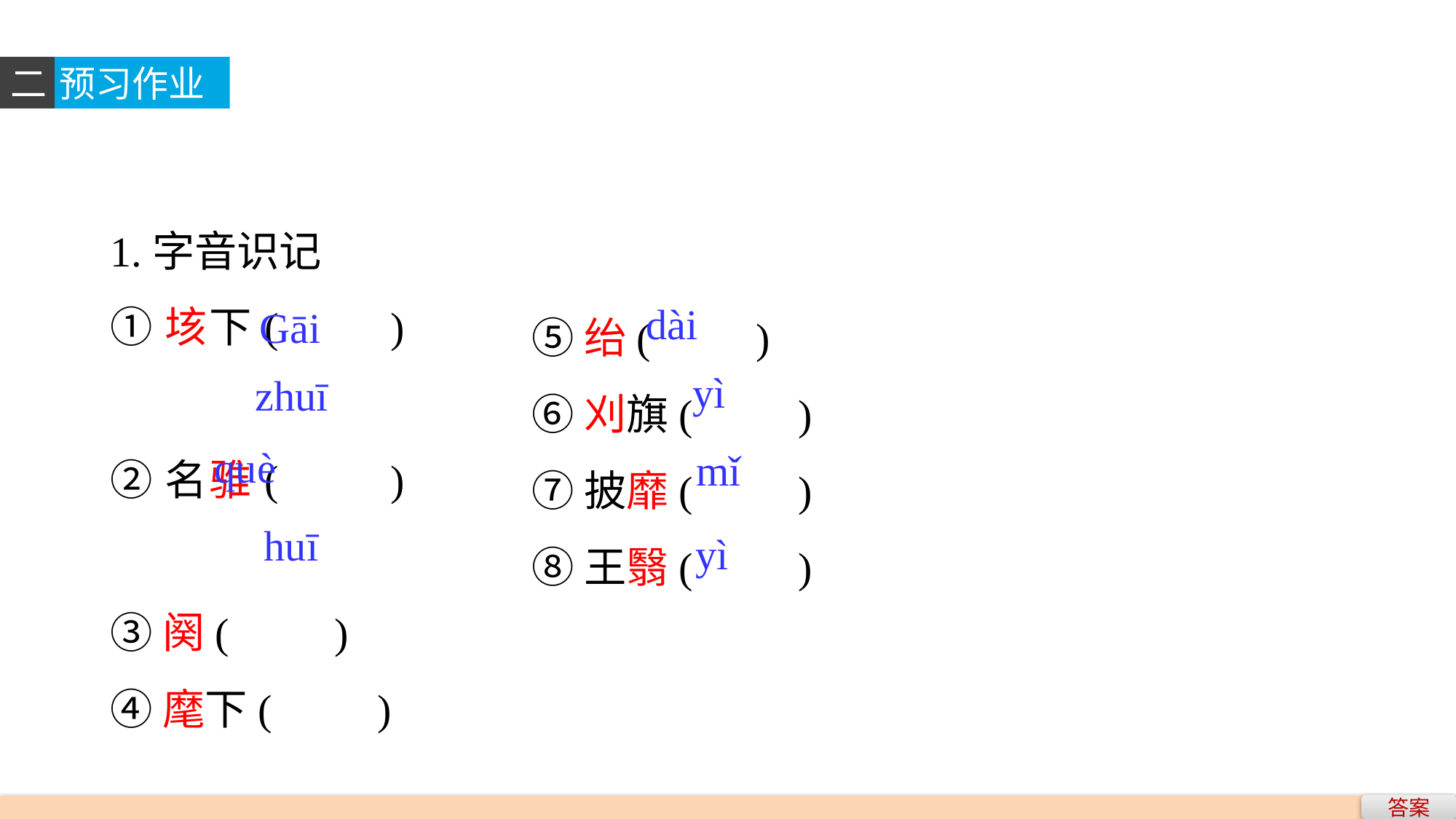

二
预习作业
1.字音识记
①垓下(　　)
②名骓(　　)
③阕(　　)
④麾下(　　)
⑤绐(　　)
⑥刈旗(　　)
⑦披靡(　　)
⑧王翳(　　)
dài
Gāi
yì
zhuī
què
mǐ
huī
yì
答案